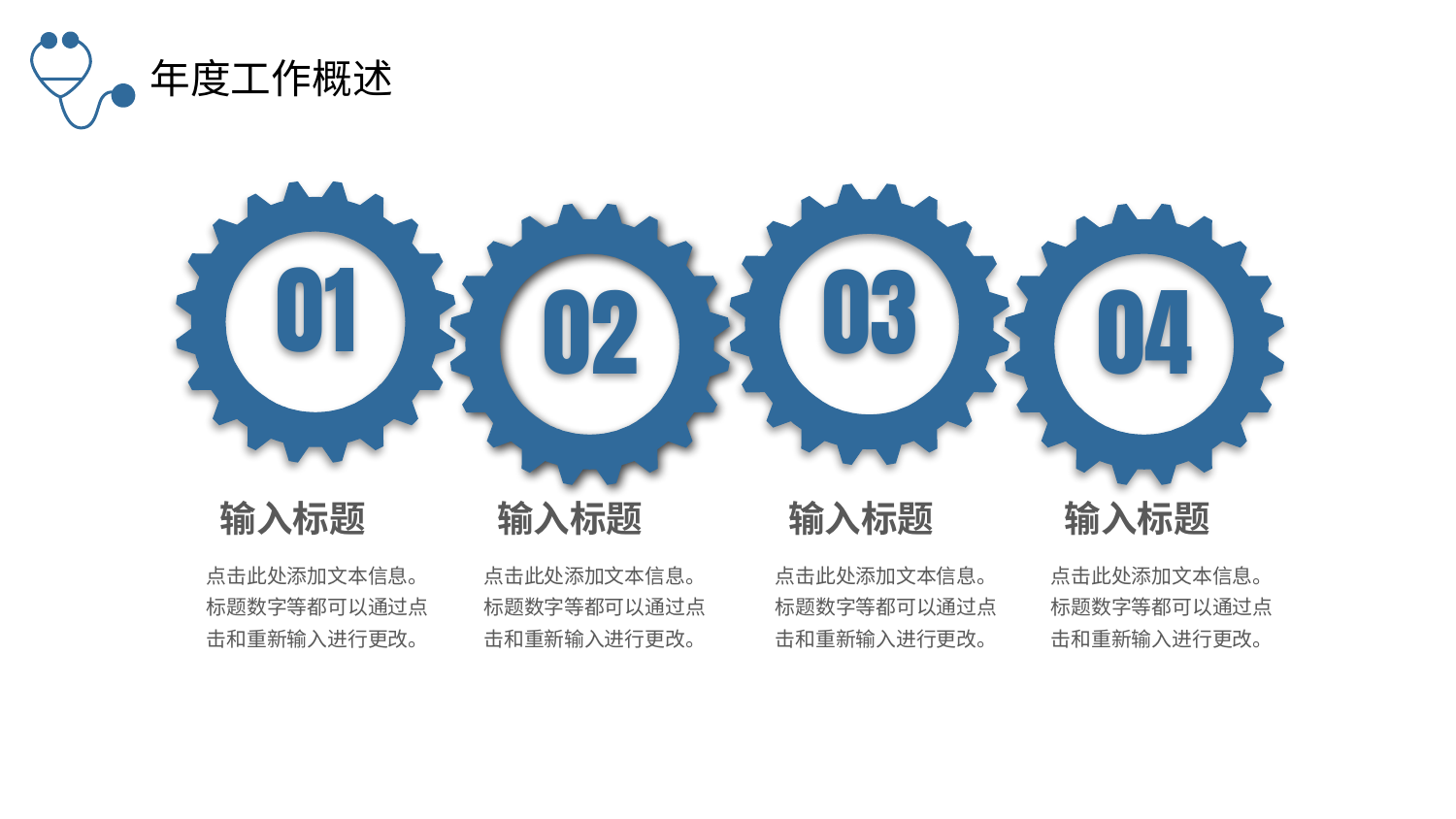

年度工作概述

01

03

02

04
输入标题
输入标题
输入标题
输入标题
点击此处添加文本信息。
标题数字等都可以通过点击和重新输入进行更改。
点击此处添加文本信息。
标题数字等都可以通过点击和重新输入进行更改。
点击此处添加文本信息。
标题数字等都可以通过点击和重新输入进行更改。
点击此处添加文本信息。
标题数字等都可以通过点击和重新输入进行更改。